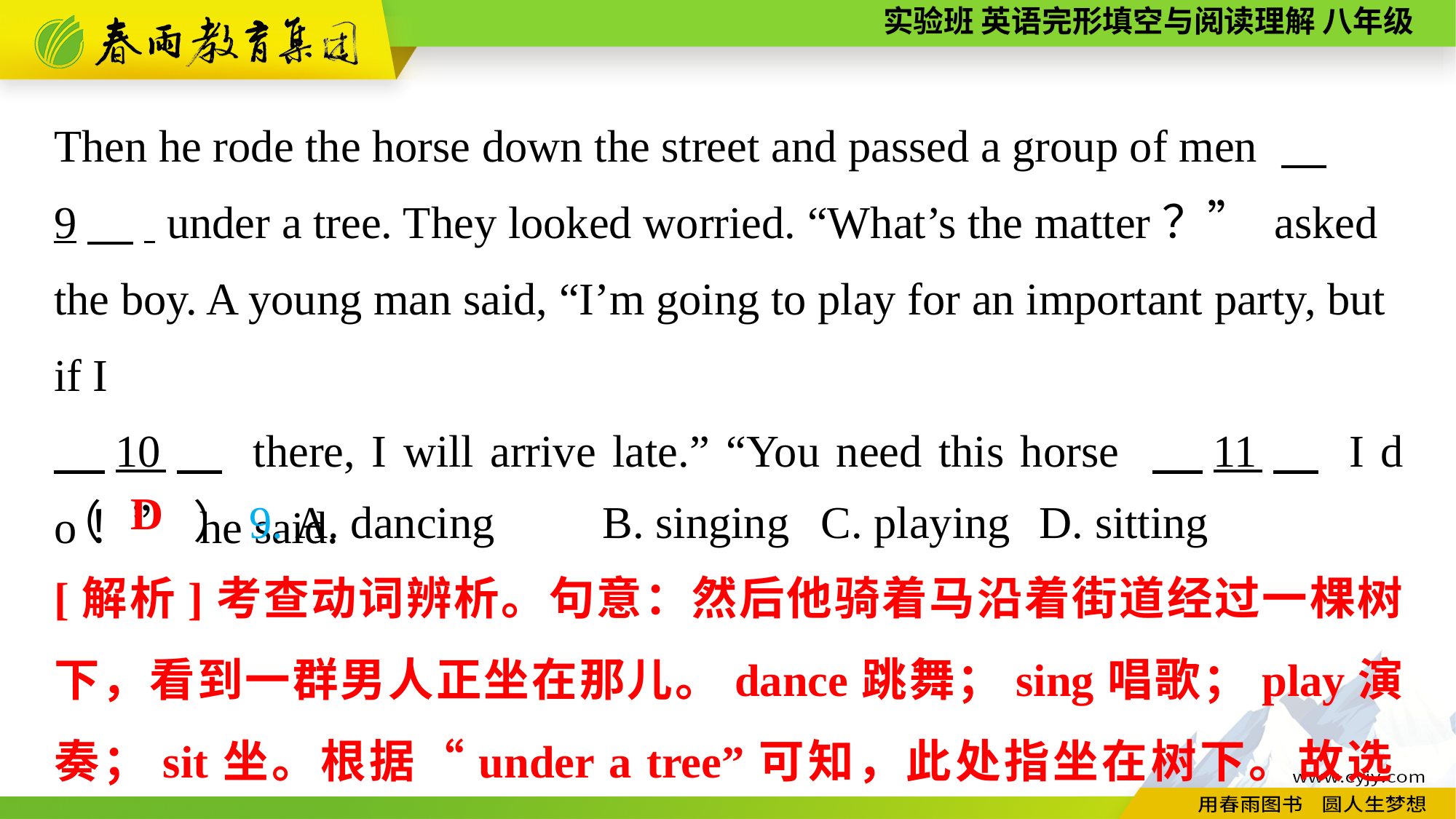

Then he rode the horse down the street and passed a group of men 　9　. under a tree. They looked worried. “What’s the matter？” asked the boy. A young man said, “I’m going to play for an important party, but if I
　10　 there, I will arrive late.” “You need this horse 　11　 I do！” he said.
（　　）9. A. dancing	B. singing	C. playing	D. sitting
D
[解析]考查动词辨析。句意：然后他骑着马沿着街道经过一棵树下，看到一群男人正坐在那儿。dance跳舞；sing唱歌；play演奏；sit坐。根据“under a tree”可知，此处指坐在树下。故选D。